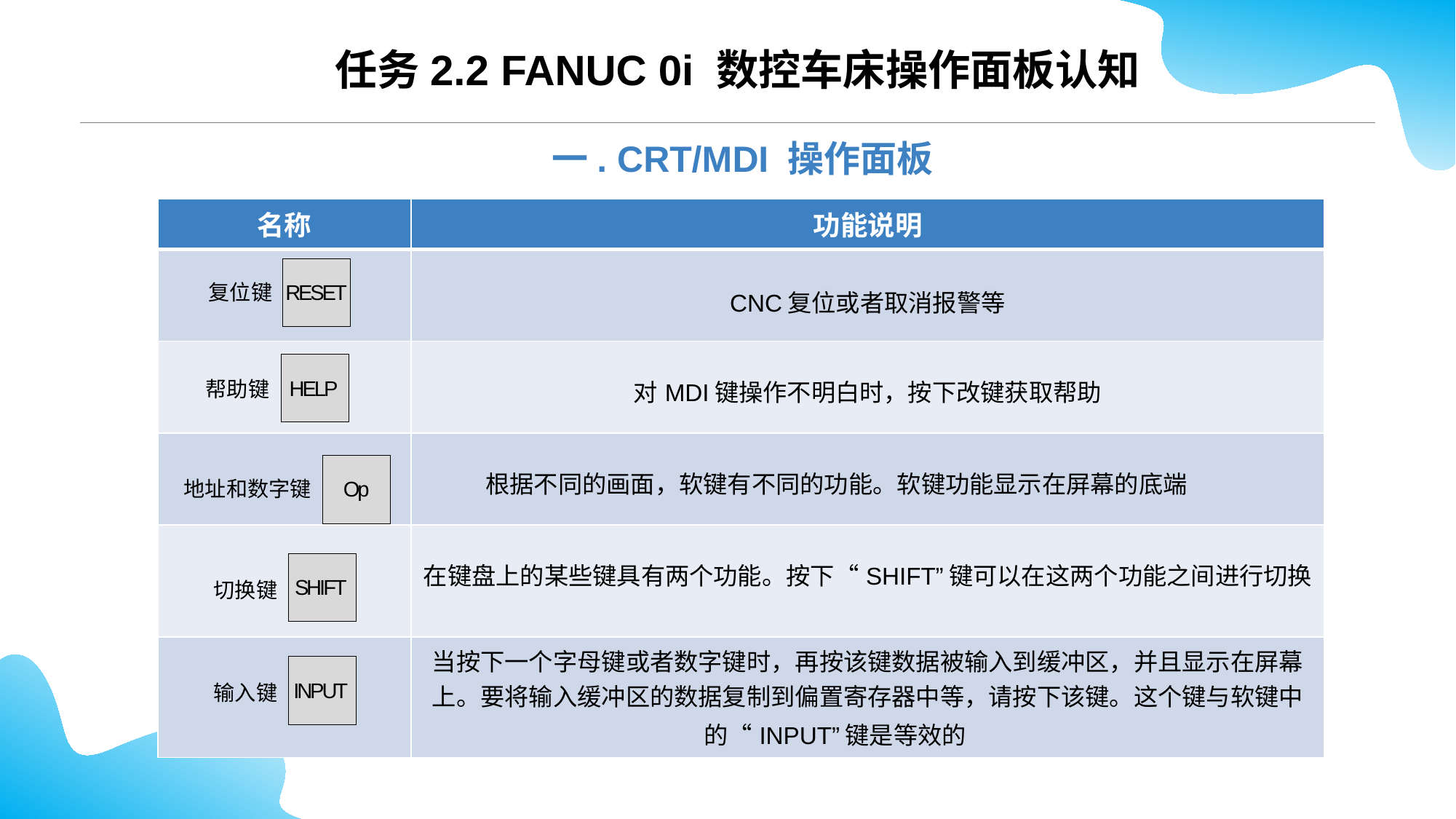

任务2.2 FANUC 0i 数控车床操作面板认知
一. CRT/MDI 操作面板
| 名称 | 功能说明 |
| --- | --- |
|  | CNC复位或者取消报警等 |
|  | 对MDI键操作不明白时，按下改键获取帮助 |
|  | 根据不同的画面，软键有不同的功能。软键功能显示在屏幕的底端 |
|  | 在键盘上的某些键具有两个功能。按下“SHIFT”键可以在这两个功能之间进行切换 |
|  | 当按下一个字母键或者数字键时，再按该键数据被输入到缓冲区，并且显示在屏幕上。要将输入缓冲区的数据复制到偏置寄存器中等，请按下该键。这个键与软键中的“INPUT”键是等效的 |

复位键
RESET

HELP
帮助键

地址和数字键
Op

SHIFT
切换键

INPUT
输入键